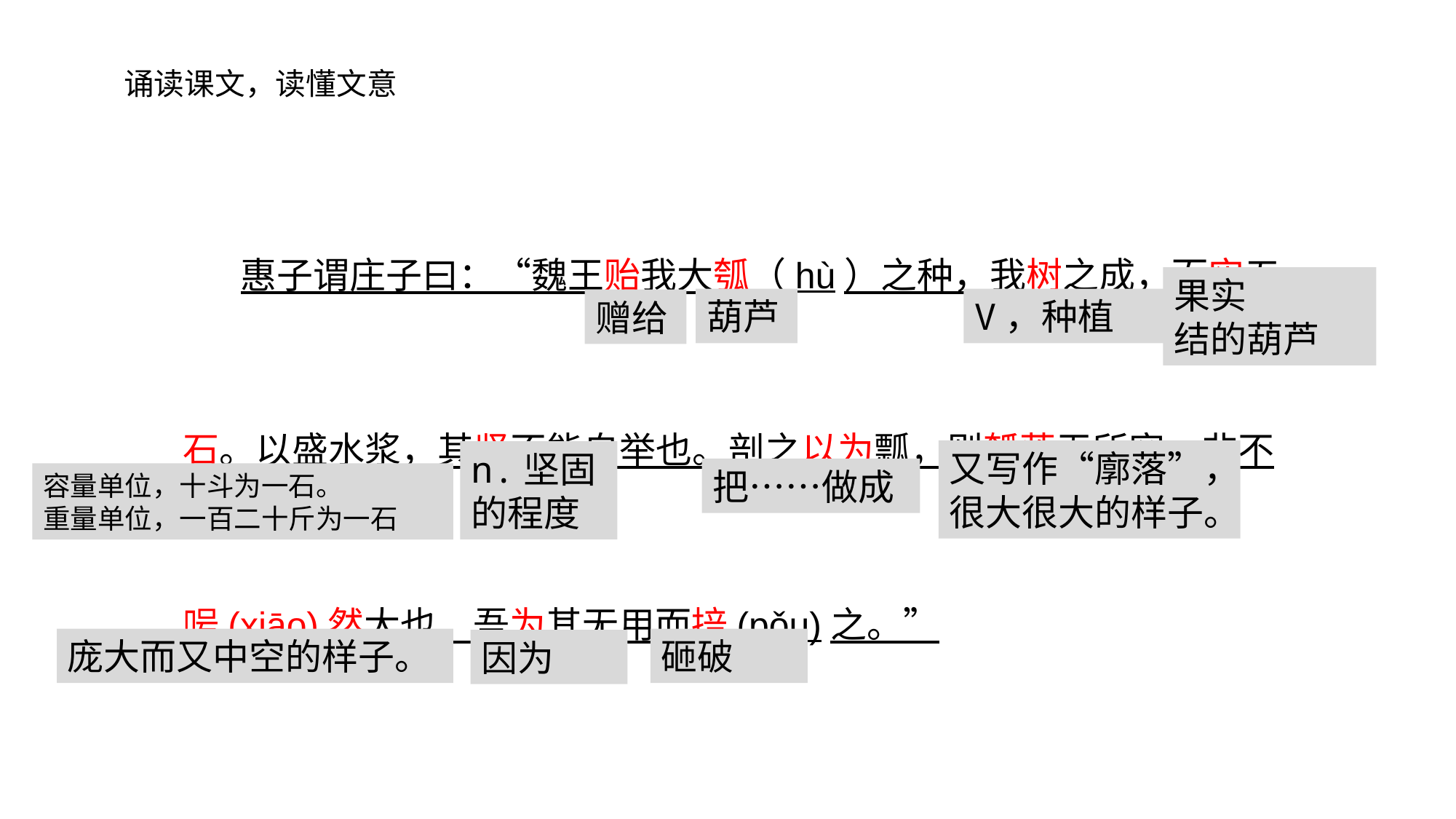

诵读课文，读懂文意
      惠子谓庄子曰：“魏王贻我大瓠（hù）之种，我树之成，而实五
石。以盛水浆，其坚不能自举也。剖之以为瓢，则瓠落无所容。非不呺(xiāo)然大也，吾为其无用而掊(pǒu)之。”

果实
结的葫芦
葫芦
V，种植
赠给
又写作“廓落”，很大很大的样子。
n.坚固的程度
把……做成
容量单位，十斗为一石。
重量单位，一百二十斤为一石
庞大而又中空的样子。
砸破
因为